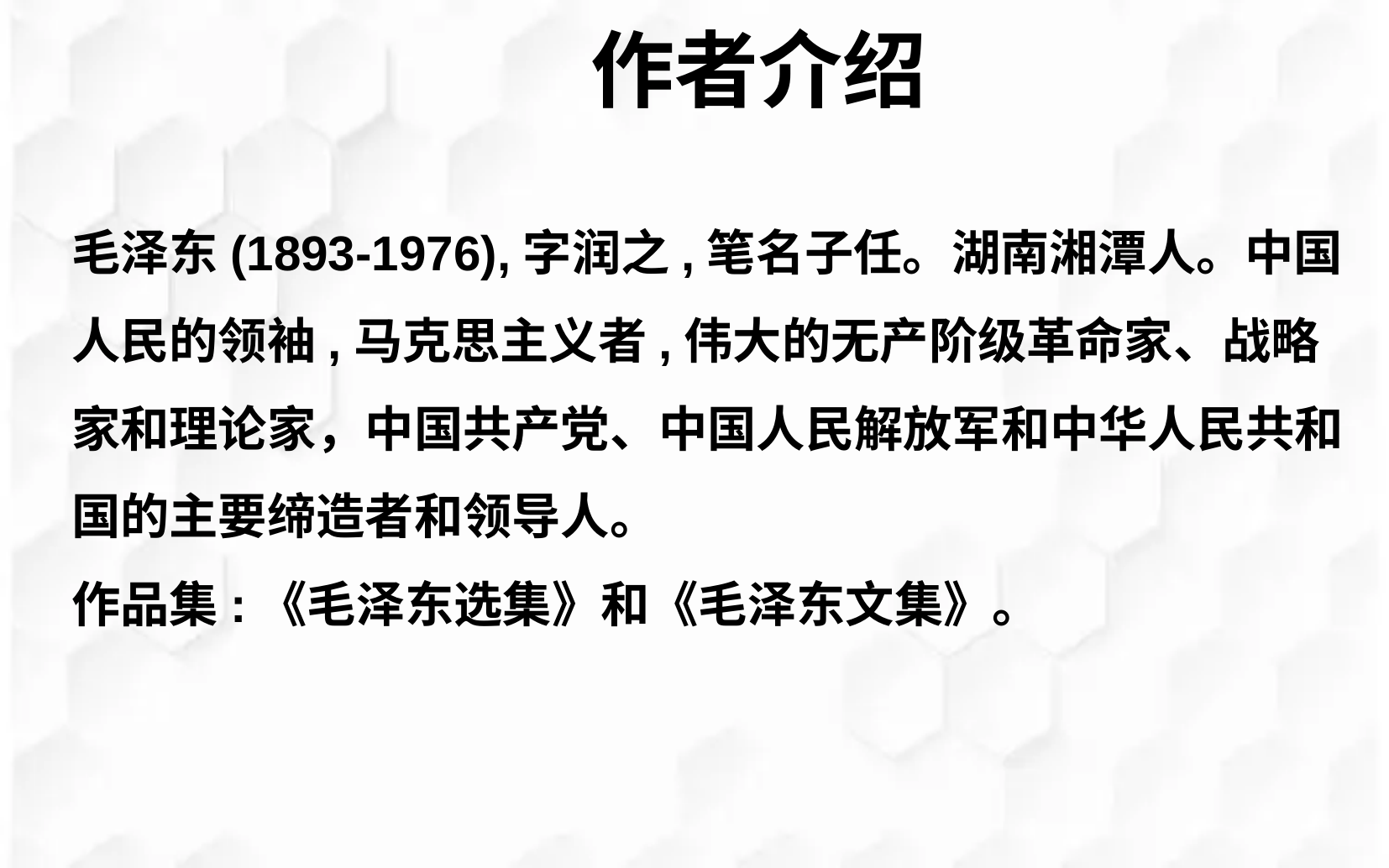

作者介绍
毛泽东(1893-1976),字润之,笔名子任。湖南湘潭人。中国人民的领袖,马克思主义者,伟大的无产阶级革命家、战略家和理论家，中国共产党、中国人民解放军和中华人民共和国的主要缔造者和领导人。
作品集:《毛泽东选集》和《毛泽东文集》。